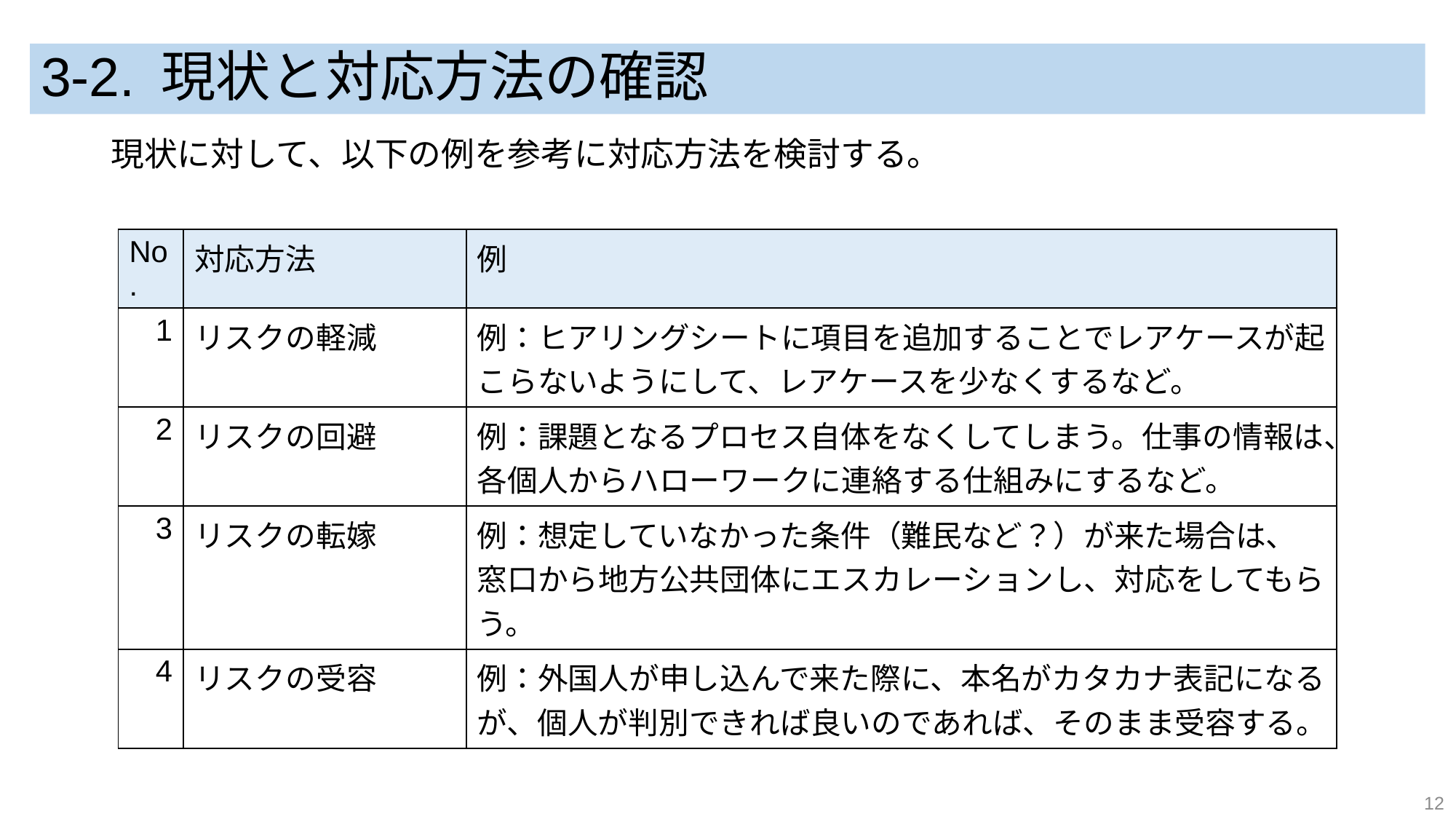

# 3-2. 現状と対応方法の確認
現状に対して、以下の例を参考に対応方法を検討する。
| No. | 対応方法 | 例 |
| --- | --- | --- |
| 1 | リスクの軽減 | 例：ヒアリングシートに項目を追加することでレアケースが起こらないようにして、レアケースを少なくするなど。 |
| 2 | リスクの回避 | 例：課題となるプロセス自体をなくしてしまう。仕事の情報は、各個人からハローワークに連絡する仕組みにするなど。 |
| 3 | リスクの転嫁 | 例：想定していなかった条件（難民など？）が来た場合は、窓口から地方公共団体にエスカレーションし、対応をしてもらう。 |
| 4 | リスクの受容 | 例：外国人が申し込んで来た際に、本名がカタカナ表記になるが、個人が判別できれば良いのであれば、そのまま受容する。 |
12